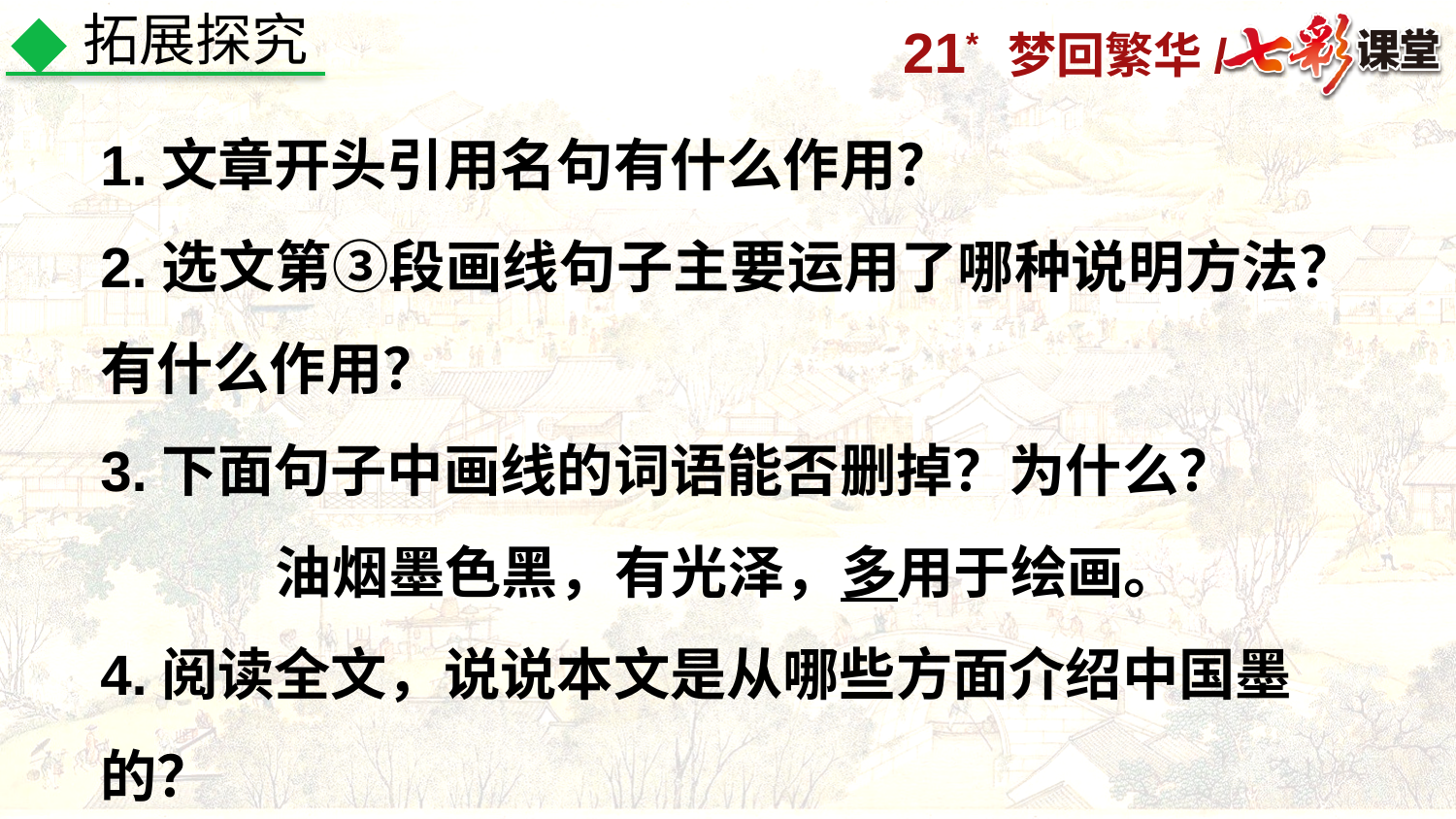

拓展探究

1.文章开头引用名句有什么作用？
2.选文第③段画线句子主要运用了哪种说明方法？有什么作用？
3.下面句子中画线的词语能否删掉？为什么？
油烟墨色黑，有光泽，多用于绘画。
4.阅读全文，说说本文是从哪些方面介绍中国墨的？